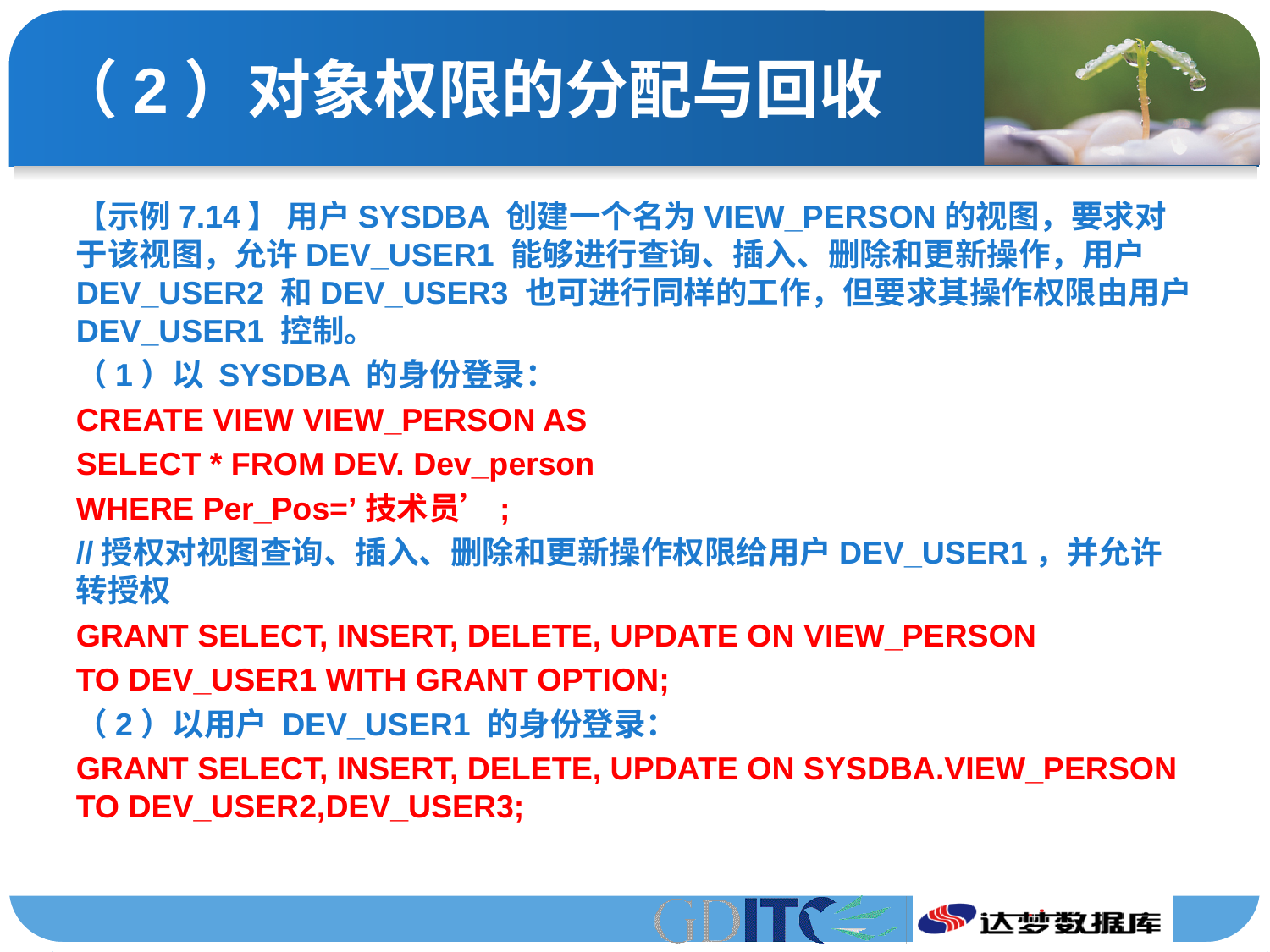

# （2）对象权限的分配与回收
【示例7.14】 用户SYSDBA 创建一个名为VIEW_PERSON的视图，要求对于该视图，允许DEV_USER1 能够进行查询、插入、删除和更新操作，用户 DEV_USER2 和DEV_USER3 也可进行同样的工作，但要求其操作权限由用户 DEV_USER1 控制。
（1）以 SYSDBA 的身份登录：
CREATE VIEW VIEW_PERSON AS
SELECT * FROM DEV. Dev_person
WHERE Per_Pos=’技术员’;
//授权对视图查询、插入、删除和更新操作权限给用户DEV_USER1，并允许转授权
GRANT SELECT, INSERT, DELETE, UPDATE ON VIEW_PERSON
TO DEV_USER1 WITH GRANT OPTION;
（2）以用户 DEV_USER1 的身份登录：
GRANT SELECT, INSERT, DELETE, UPDATE ON SYSDBA.VIEW_PERSON TO DEV_USER2,DEV_USER3;